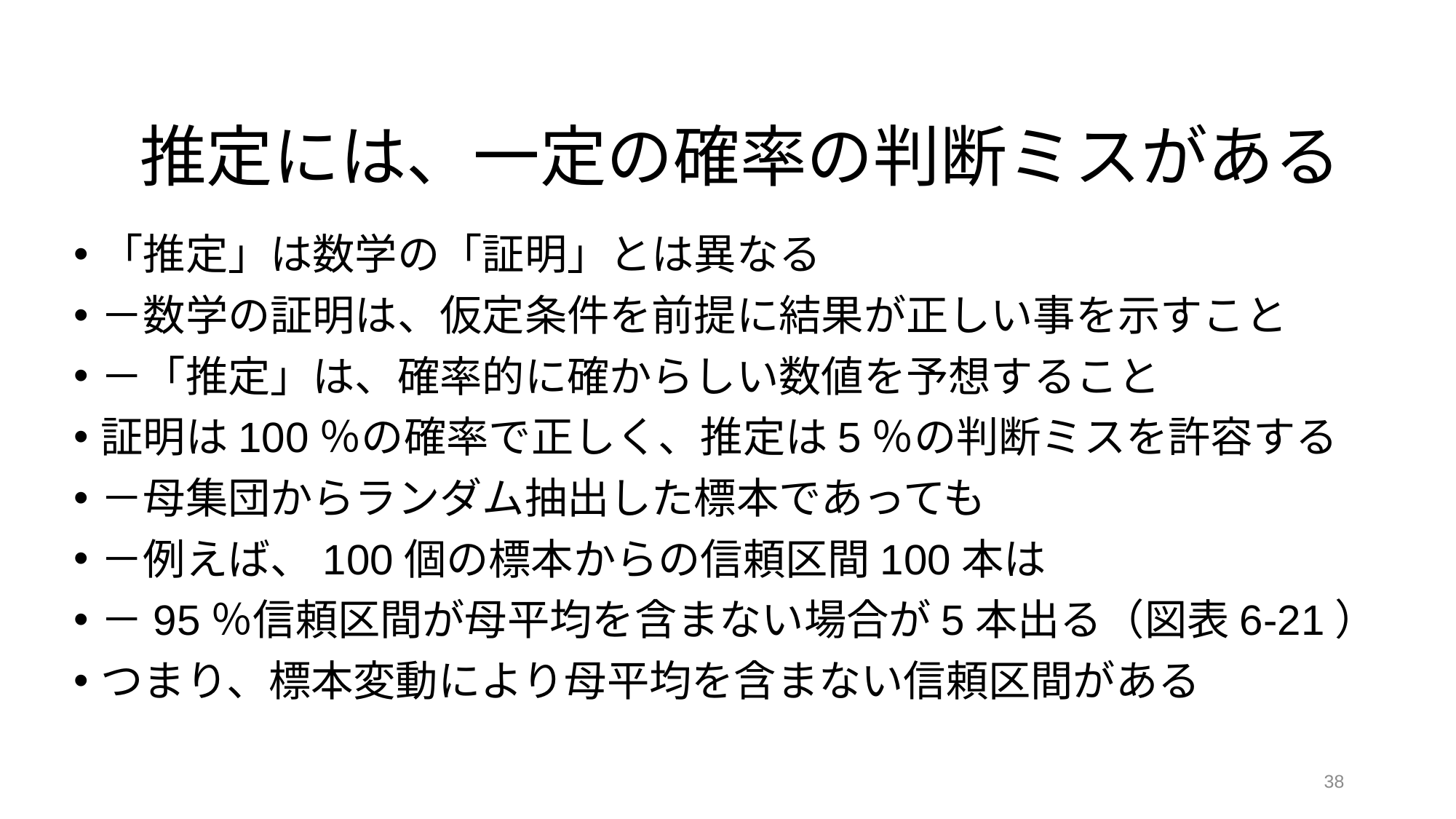

# 推定には、一定の確率の判断ミスがある
「推定」は数学の「証明」とは異なる
－数学の証明は、仮定条件を前提に結果が正しい事を示すこと
－「推定」は、確率的に確からしい数値を予想すること
証明は100％の確率で正しく、推定は5％の判断ミスを許容する
－母集団からランダム抽出した標本であっても
－例えば、100個の標本からの信頼区間100本は
－95％信頼区間が母平均を含まない場合が5本出る（図表6-21）
つまり、標本変動により母平均を含まない信頼区間がある

38